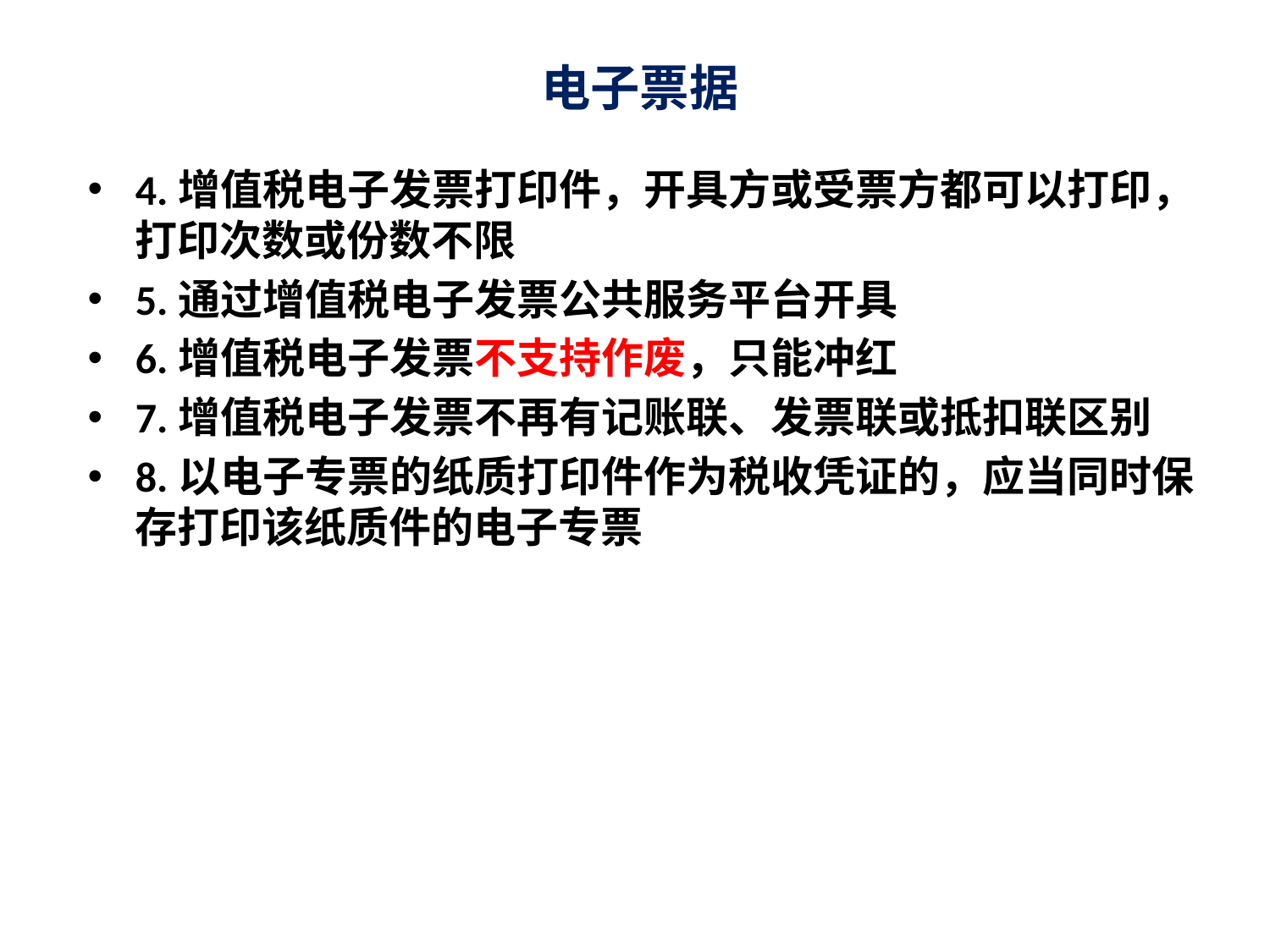

# 电子票据
4.增值税电子发票打印件，开具方或受票方都可以打印，打印次数或份数不限
5.通过增值税电子发票公共服务平台开具
6.增值税电子发票不支持作废，只能冲红
7.增值税电子发票不再有记账联、发票联或抵扣联区别
8.以电子专票的纸质打印件作为税收凭证的，应当同时保存打印该纸质件的电子专票